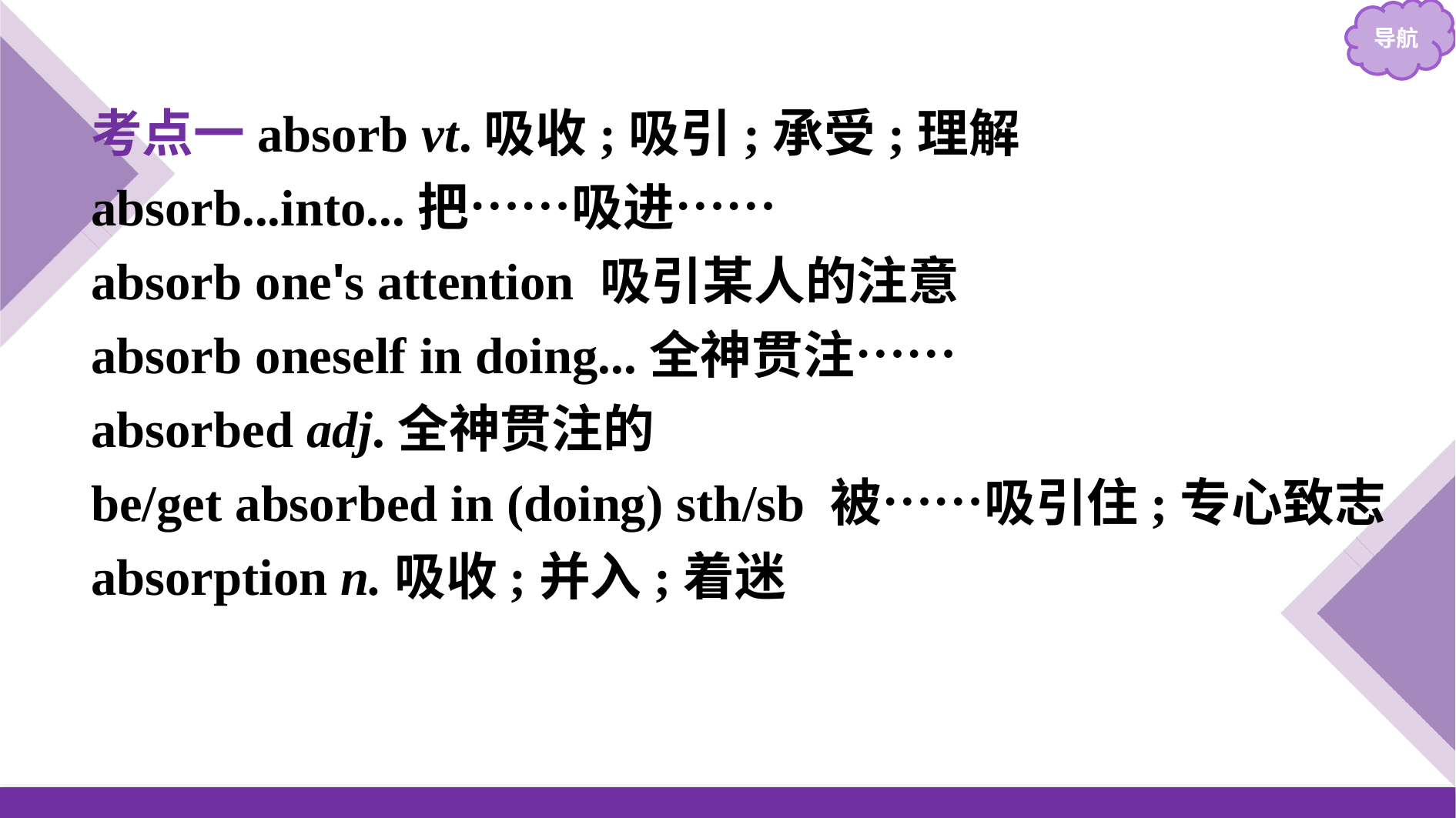

考点一absorb vt.吸收;吸引;承受;理解
absorb...into...把……吸进……
absorb one's attention 吸引某人的注意
absorb oneself in doing...全神贯注……
absorbed adj.全神贯注的
be/get absorbed in (doing) sth/sb 被……吸引住;专心致志
absorption n.吸收;并入;着迷